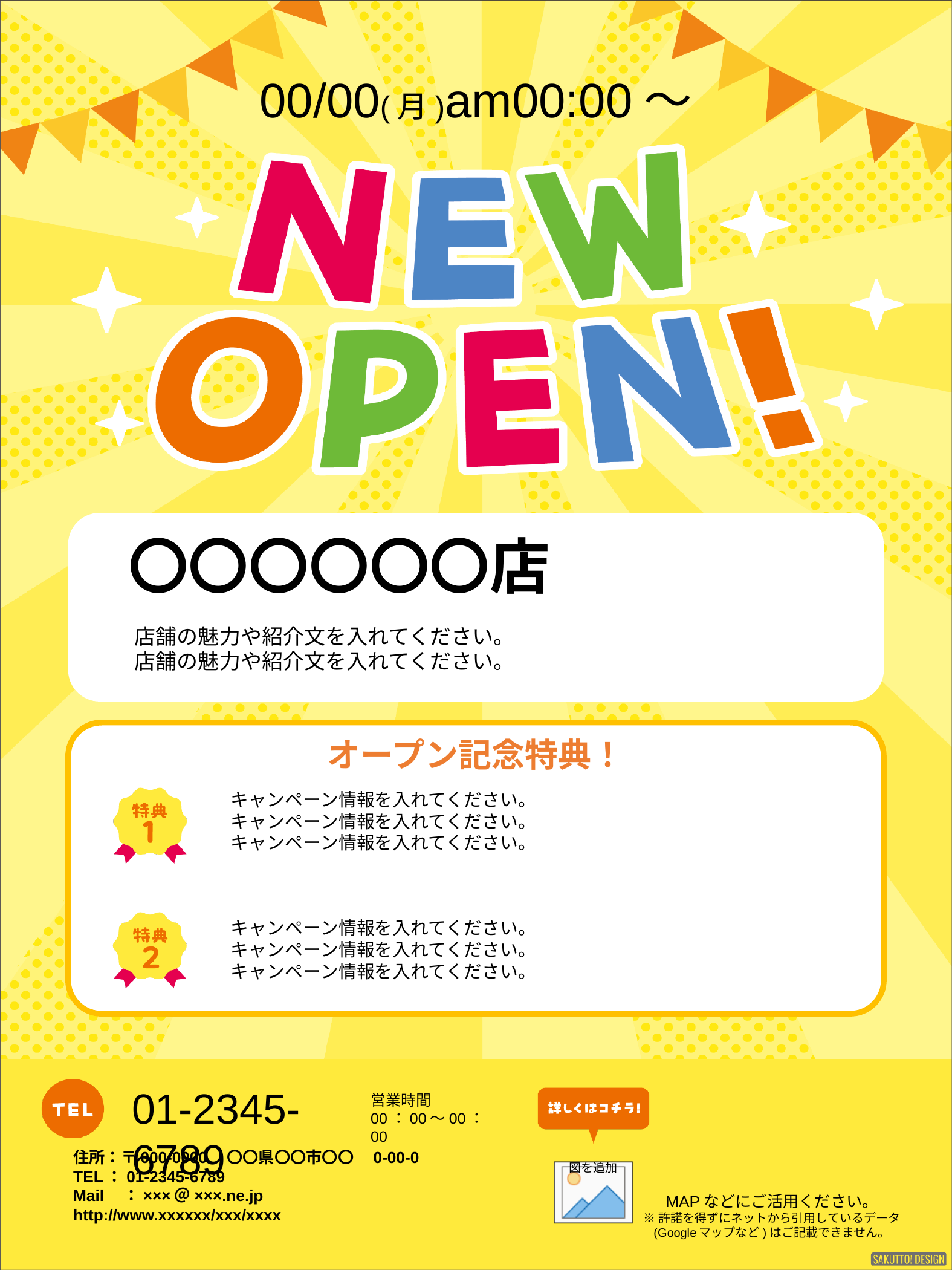

00/00(月)am00:00～

〇〇〇〇〇〇店
店舗の魅力や紹介文を入れてください。
店舗の魅力や紹介文を入れてください。
オープン記念特典！

キャンペーン情報を入れてください。
キャンペーン情報を入れてください。
キャンペーン情報を入れてください。

キャンペーン情報を入れてください。
キャンペーン情報を入れてください。
キャンペーン情報を入れてください。

01-2345-6789
営業時間
00：00～00：00
住所：〒000-0000　〇〇県〇〇市〇〇　0-00-0
TEL：01-2345-6789
Mail　：×××＠×××.ne.jp
http://www.xxxxxx/xxx/xxxx

MAPなどにご活用ください。
※許諾を得ずにネットから引用しているデータ
(Googleマップなど)はご記載できません。